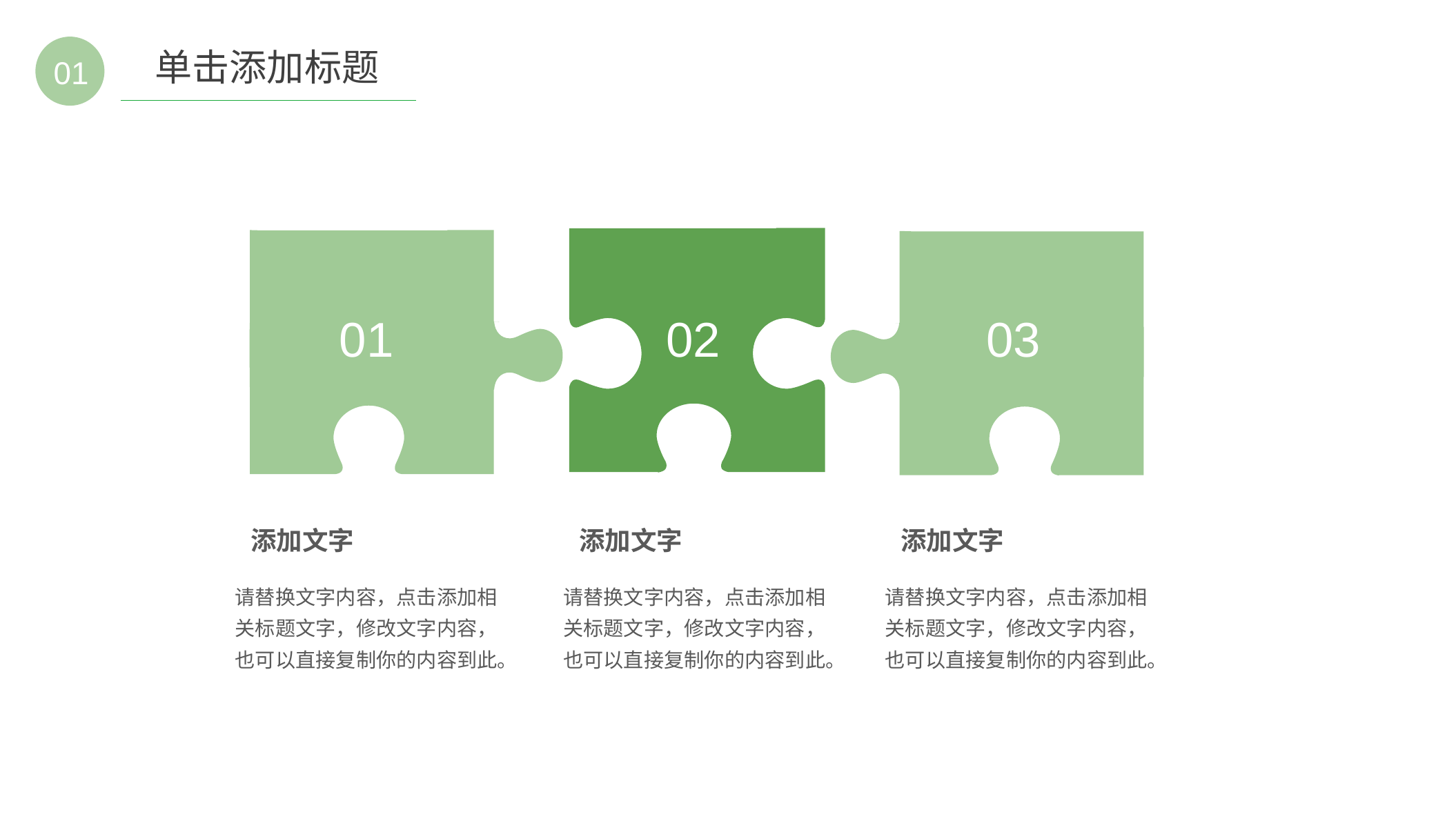

01
单击添加标题

01
02
03
添加文字
添加文字
添加文字
请替换文字内容，点击添加相关标题文字，修改文字内容，也可以直接复制你的内容到此。
请替换文字内容，点击添加相关标题文字，修改文字内容，也可以直接复制你的内容到此。
请替换文字内容，点击添加相关标题文字，修改文字内容，也可以直接复制你的内容到此。